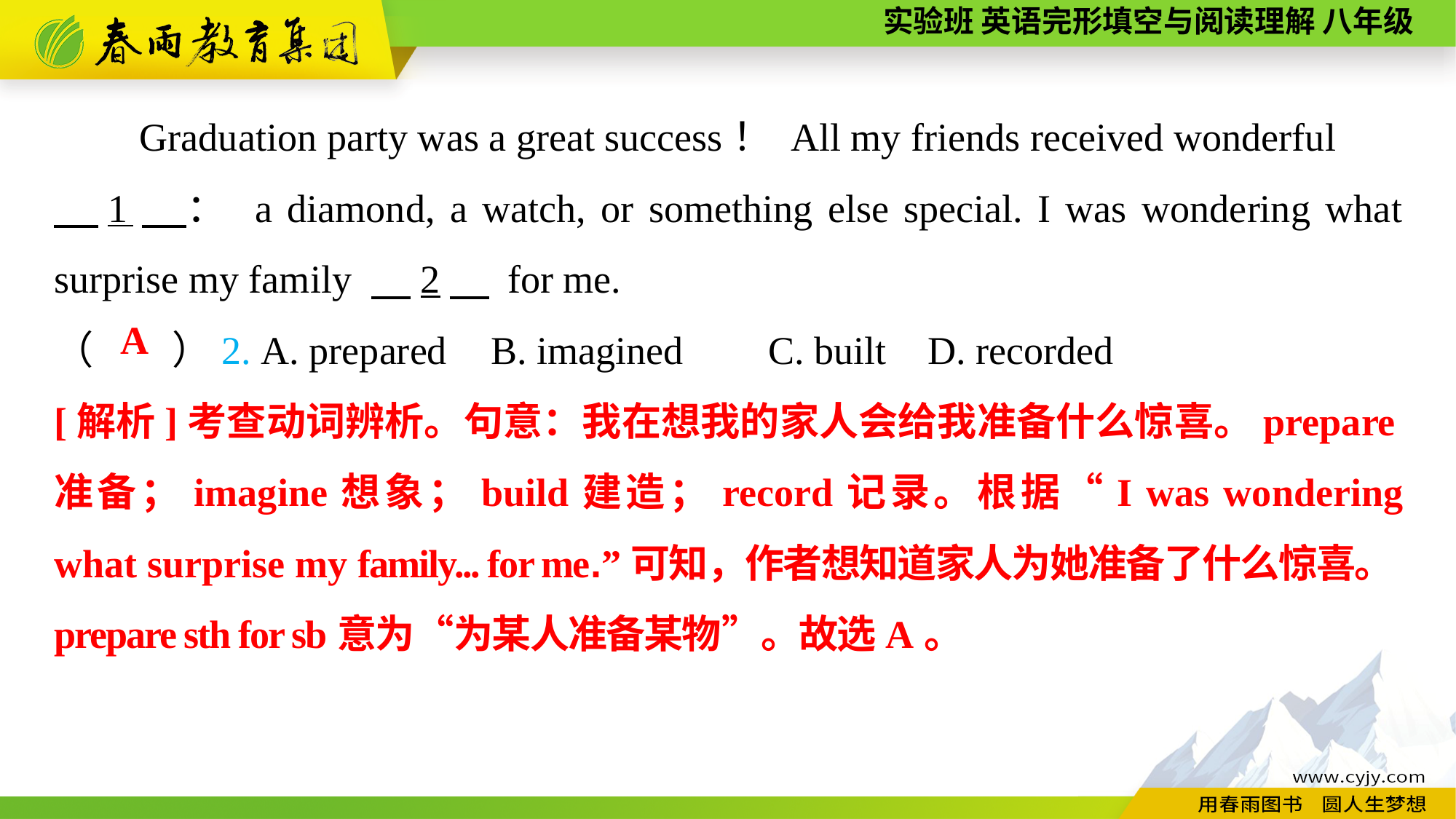

Graduation party was a great success！ All my friends received wonderful
　1　： a diamond, a watch, or something else special. I was wondering what surprise my family 　2　 for me.
（　　）2. A. prepared	B. imagined	      C. built	D. recorded
A
[解析]考查动词辨析。句意：我在想我的家人会给我准备什么惊喜。prepare准备；imagine想象；build建造；record记录。根据“I was wondering what surprise my family... for me.”可知，作者想知道家人为她准备了什么惊喜。prepare sth for sb意为“为某人准备某物”。故选A。